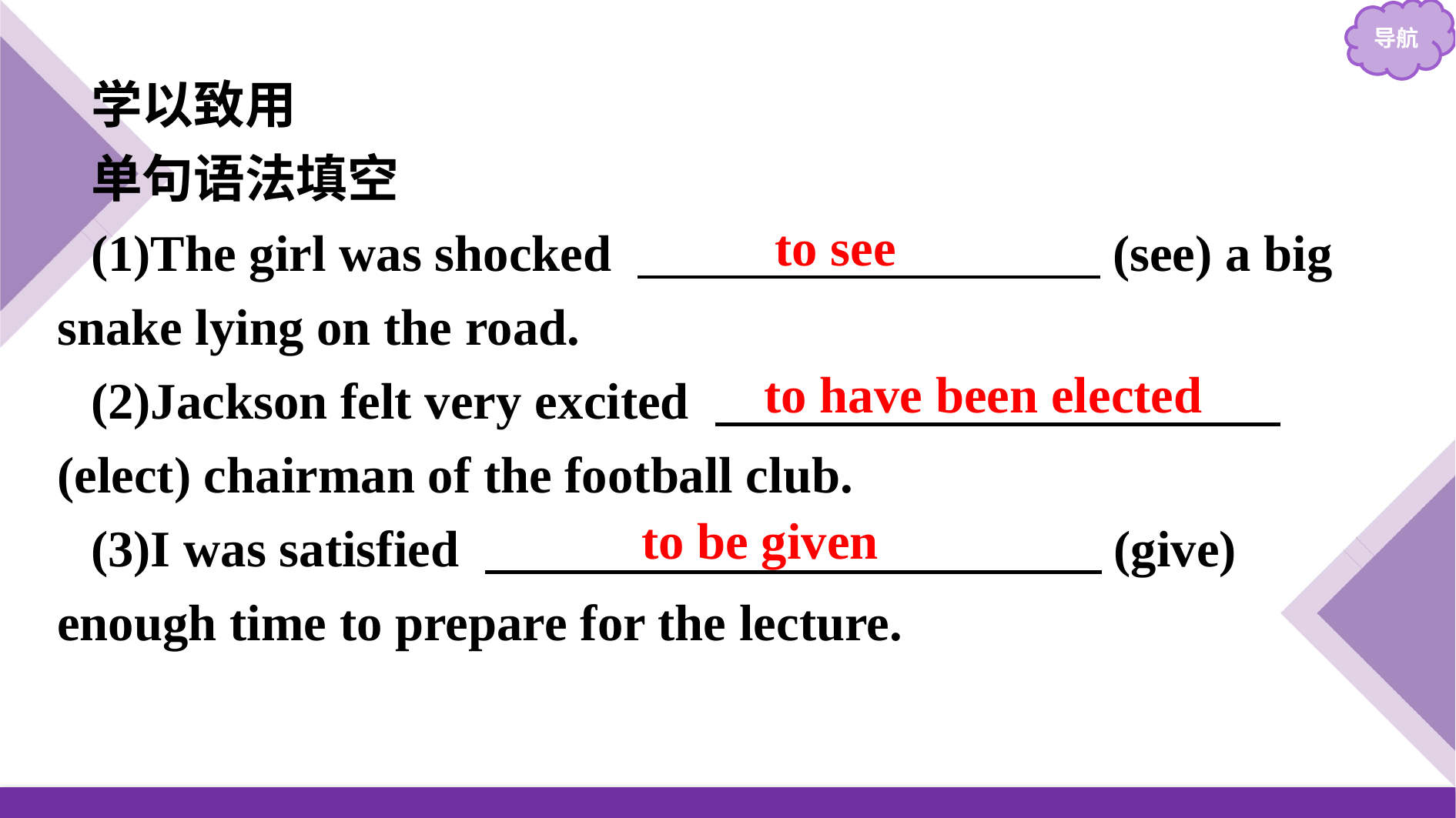

学以致用
单句语法填空
(1)The girl was shocked 　　　　　　　　　(see) a big snake lying on the road.
(2)Jackson felt very excited 　　　　　　　　　　　(elect) chairman of the football club.
(3)I was satisfied 　　　　　　　　　　　　(give) enough time to prepare for the lecture.
to see
to have been elected
to be given